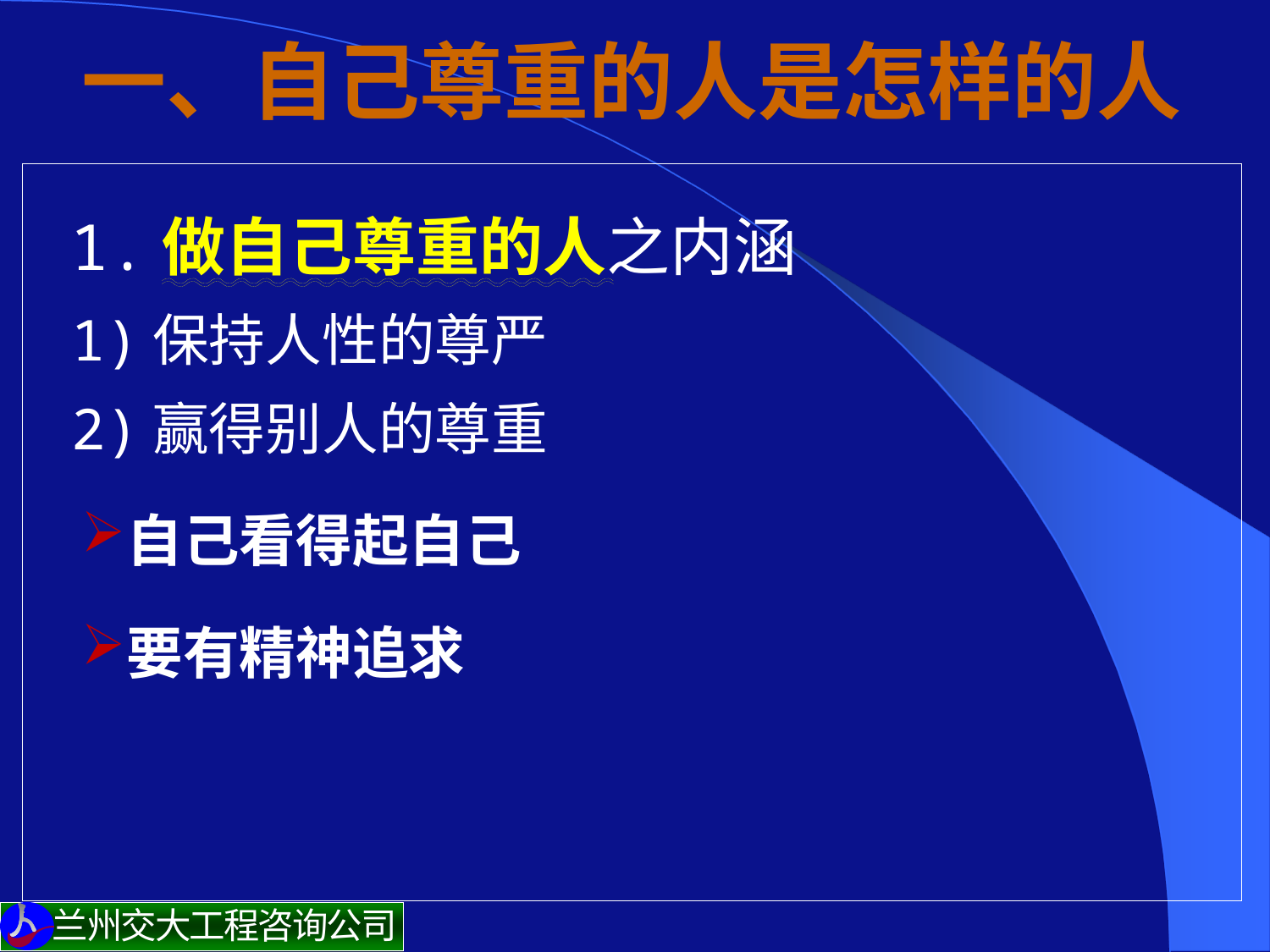

# 一、自己尊重的人是怎样的人
 1.做自己尊重的人之内涵
1)保持人性的尊严
2)赢得别人的尊重
自己看得起自己
要有精神追求